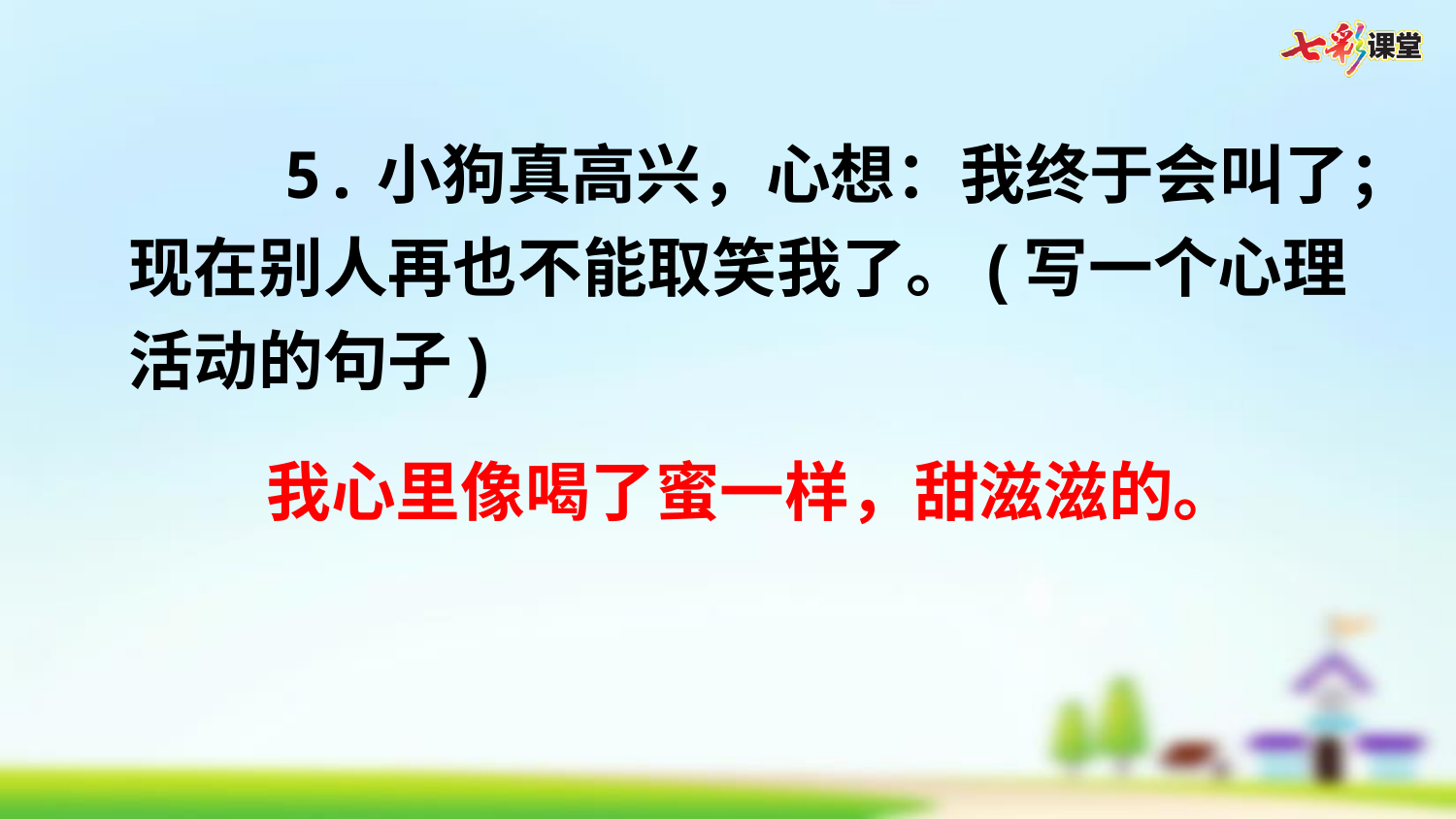

5.小狗真高兴，心想：我终于会叫了；现在别人再也不能取笑我了。(写一个心理活动的句子)
我心里像喝了蜜一样，甜滋滋的。